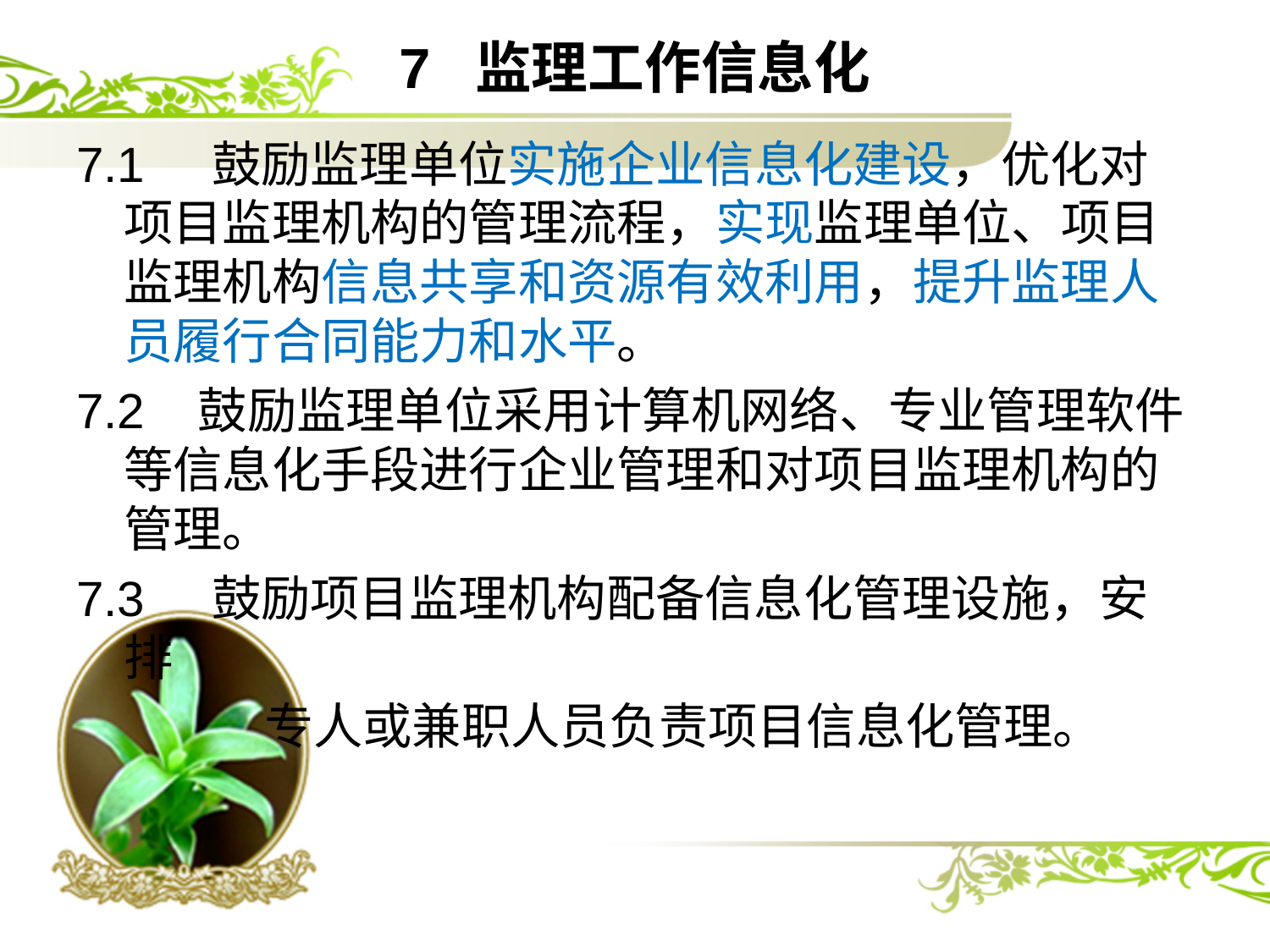

# 7  监理工作信息化
7.1    鼓励监理单位实施企业信息化建设，优化对项目监理机构的管理流程，实现监理单位、项目监理机构信息共享和资源有效利用，提升监理人员履行合同能力和水平。
7.2   鼓励监理单位采用计算机网络、专业管理软件等信息化手段进行企业管理和对项目监理机构的管理。
7.3    鼓励项目监理机构配备信息化管理设施，安排
                专人或兼职人员负责项目信息化管理。